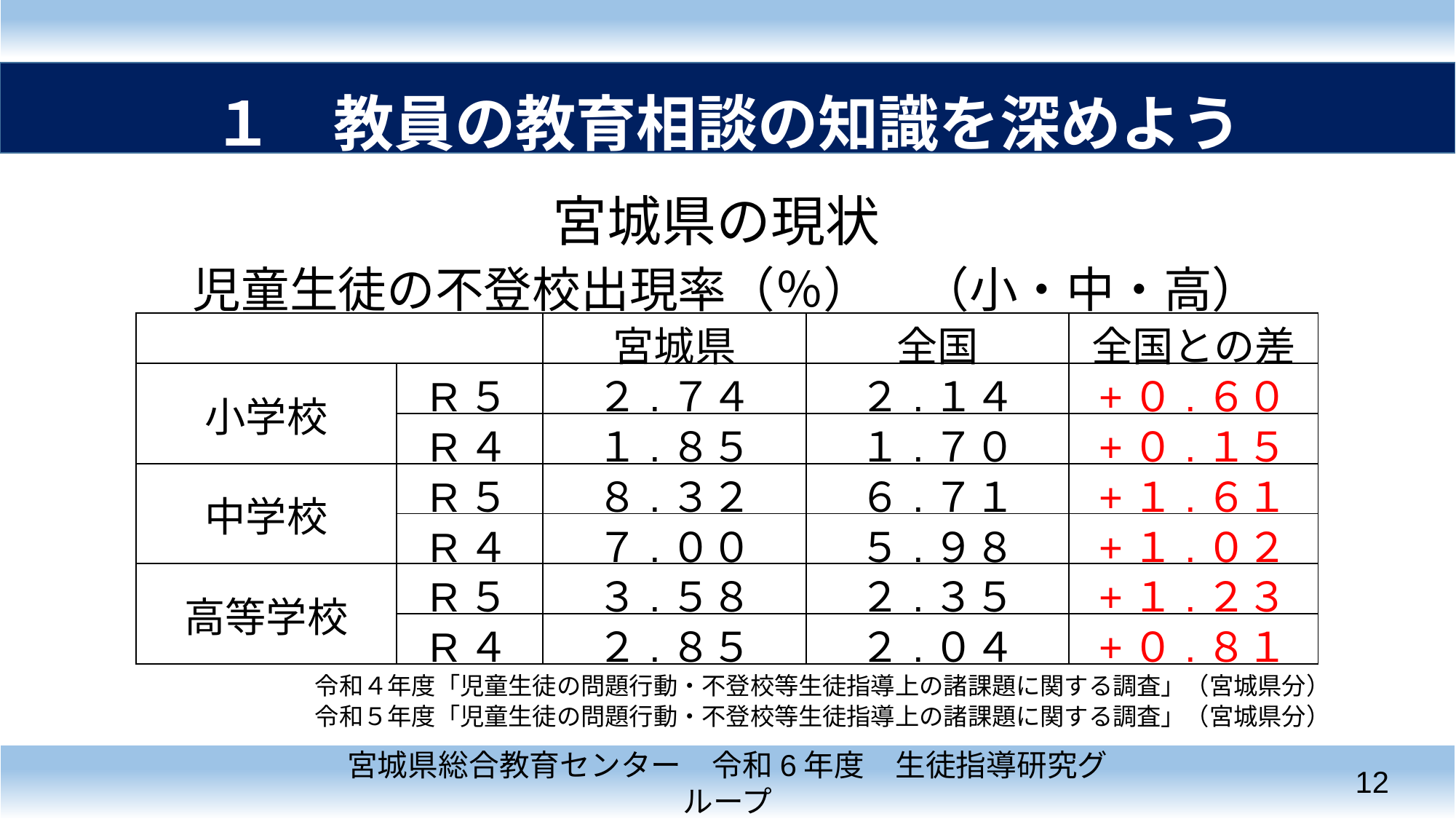

１　教員の教育相談の知識を深めよう

宮城県の現状
児童生徒の不登校出現率（％）　（小・中・高）
|  |  | 宮城県 | 全国 | 全国との差 |
| --- | --- | --- | --- | --- |
| 小学校 | R５ | ２.７４ | ２.１４ | +０.６０ |
|  | R４ | １.８５ | １.７０ | +０.１５ |
| 中学校 | R５ | ８.３２ | ６.７１ | +１.６１ |
|  | R４ | ７.００ | ５.９８ | +１.０２ |
| 高等学校 | R５ | ３.５８ | ２.３５ | +１.２３ |
|  | R４ | ２.８５ | ２.０４ | +０.８１ |
令和４年度「児童生徒の問題行動・不登校等生徒指導上の諸課題に関する調査」（宮城県分）
令和５年度「児童生徒の問題行動・不登校等生徒指導上の諸課題に関する調査」（宮城県分）
12
宮城県総合教育センター　令和6年度　生徒指導研究グループ